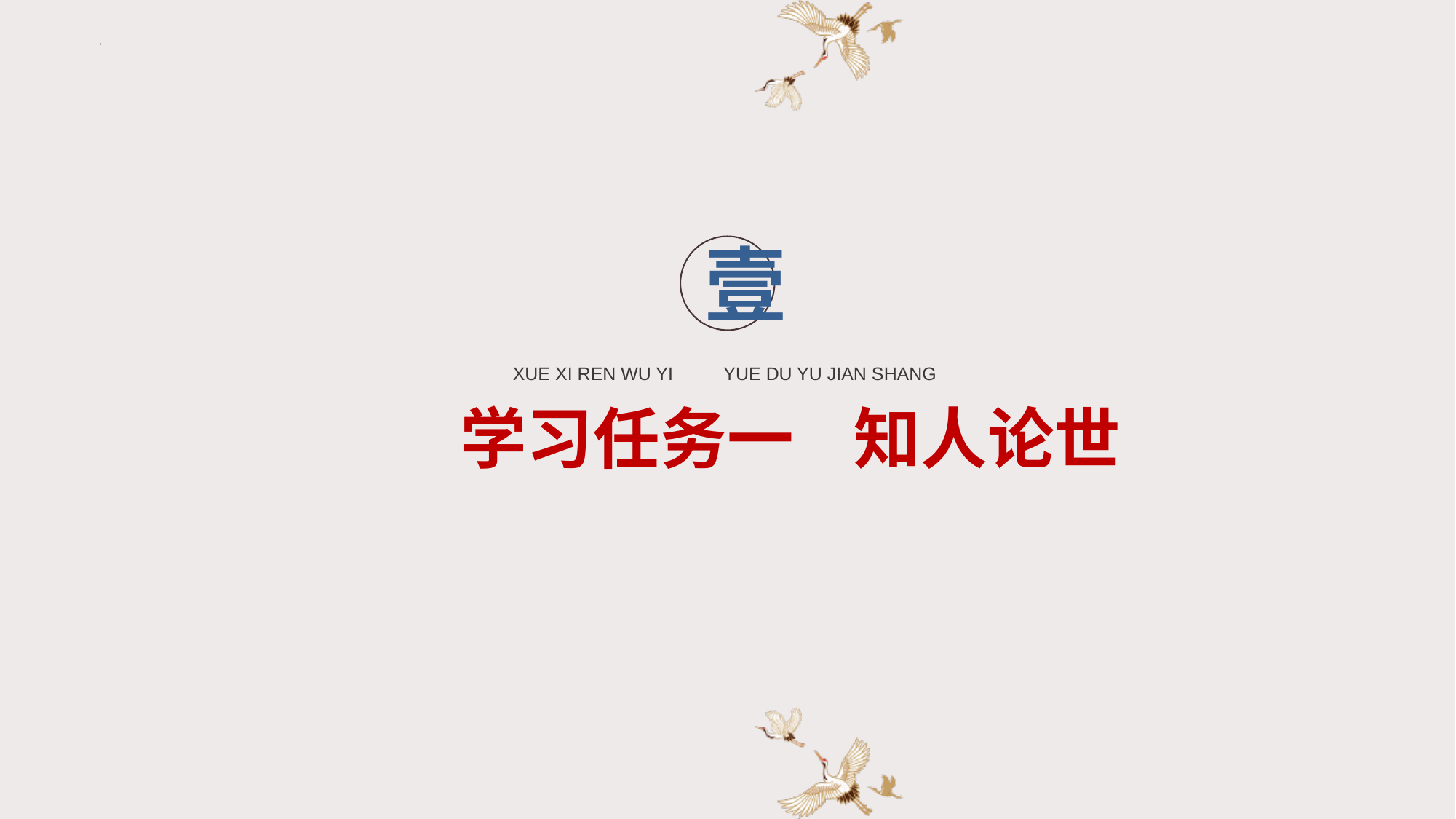

壹
XUE XI REN WU YI          YUE DU YU JIAN SHANG
学习任务一    知人论世